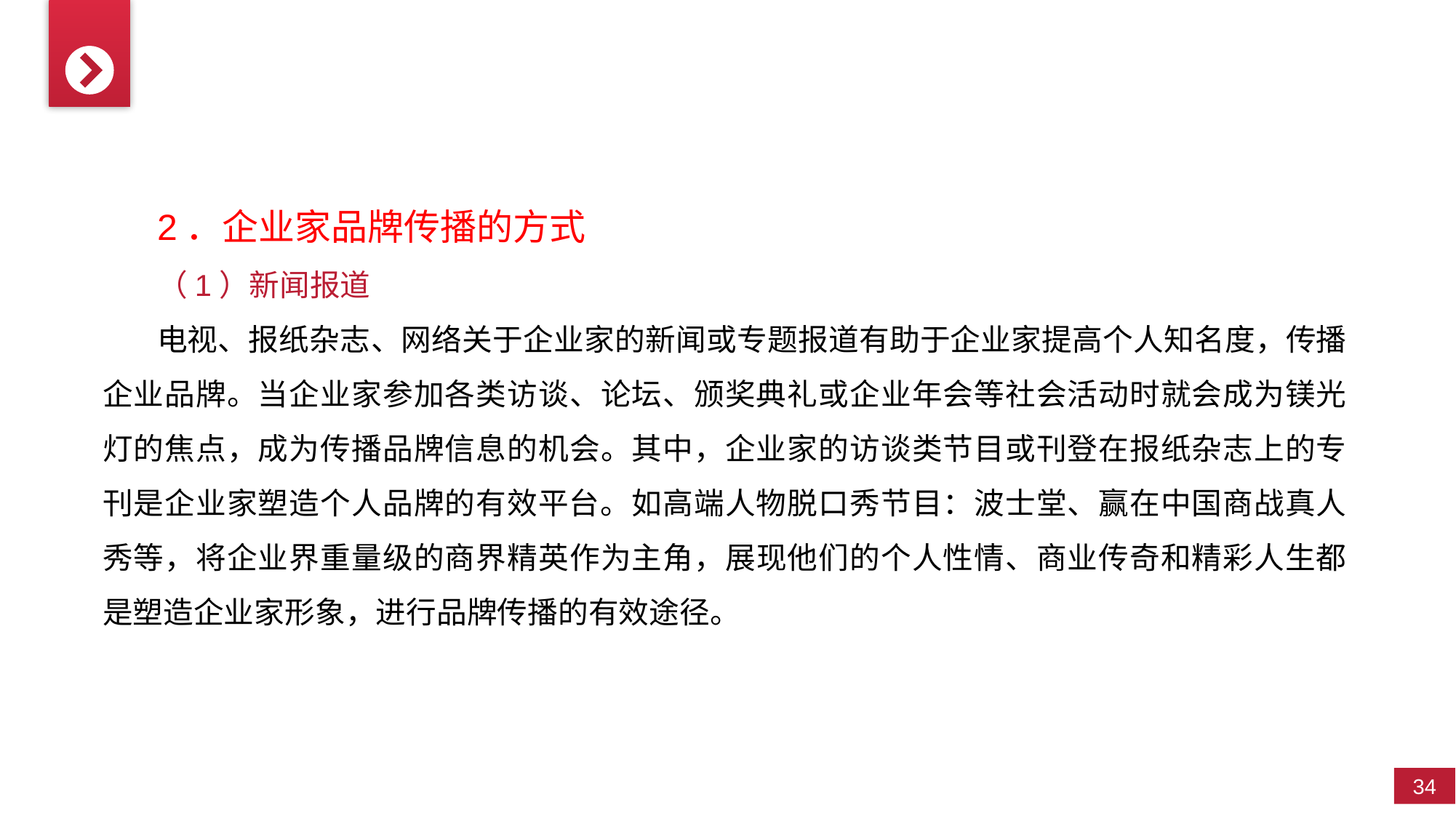

2．企业家品牌传播的方式
（1）新闻报道
电视、报纸杂志、网络关于企业家的新闻或专题报道有助于企业家提高个人知名度，传播企业品牌。当企业家参加各类访谈、论坛、颁奖典礼或企业年会等社会活动时就会成为镁光灯的焦点，成为传播品牌信息的机会。其中，企业家的访谈类节目或刊登在报纸杂志上的专刊是企业家塑造个人品牌的有效平台。如高端人物脱口秀节目：波士堂、赢在中国商战真人秀等，将企业界重量级的商界精英作为主角，展现他们的个人性情、商业传奇和精彩人生都是塑造企业家形象，进行品牌传播的有效途径。